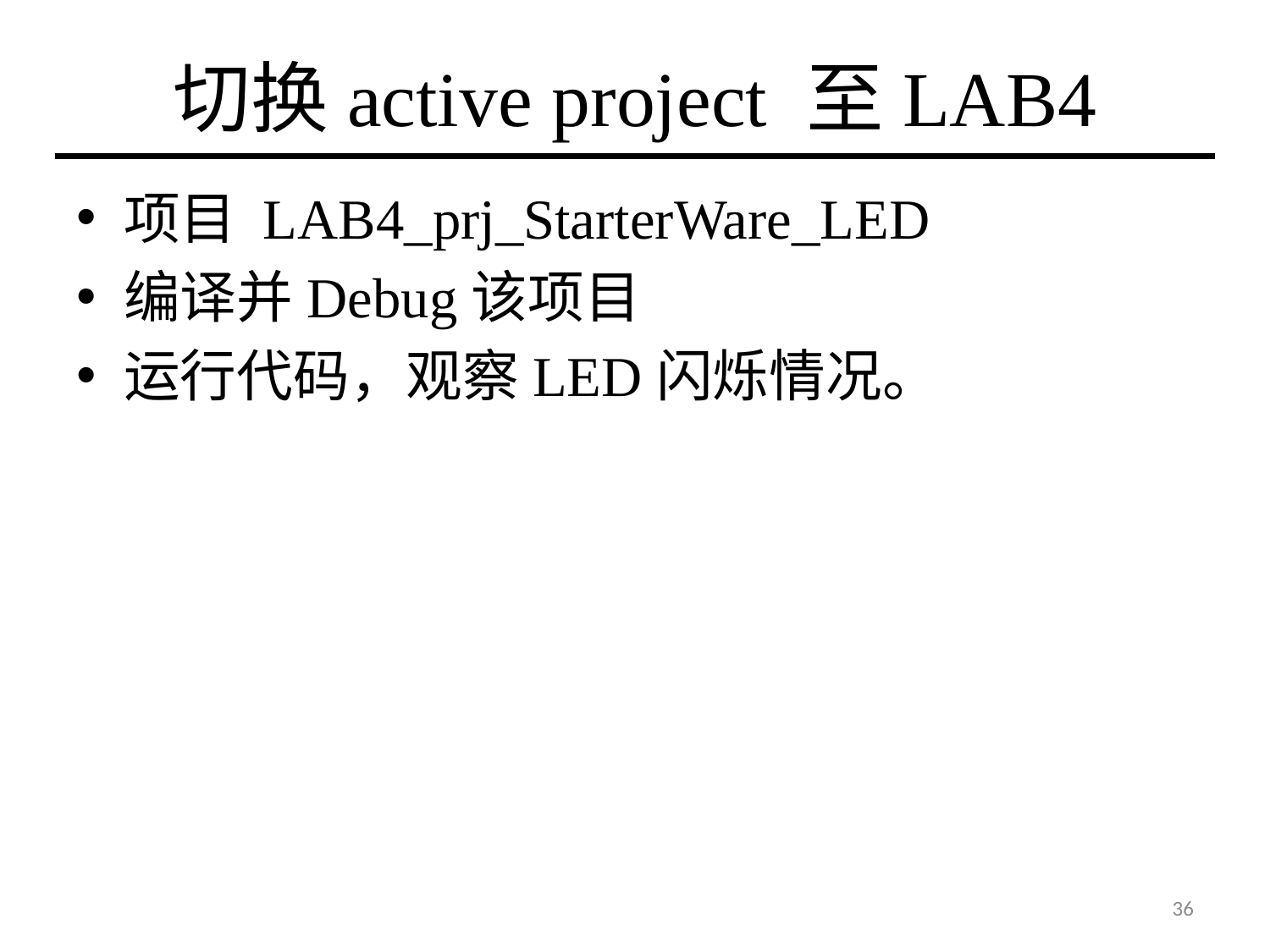

# 切换active project 至LAB4
项目 LAB4_prj_StarterWare_LED
编译并Debug该项目
运行代码，观察LED闪烁情况。
36